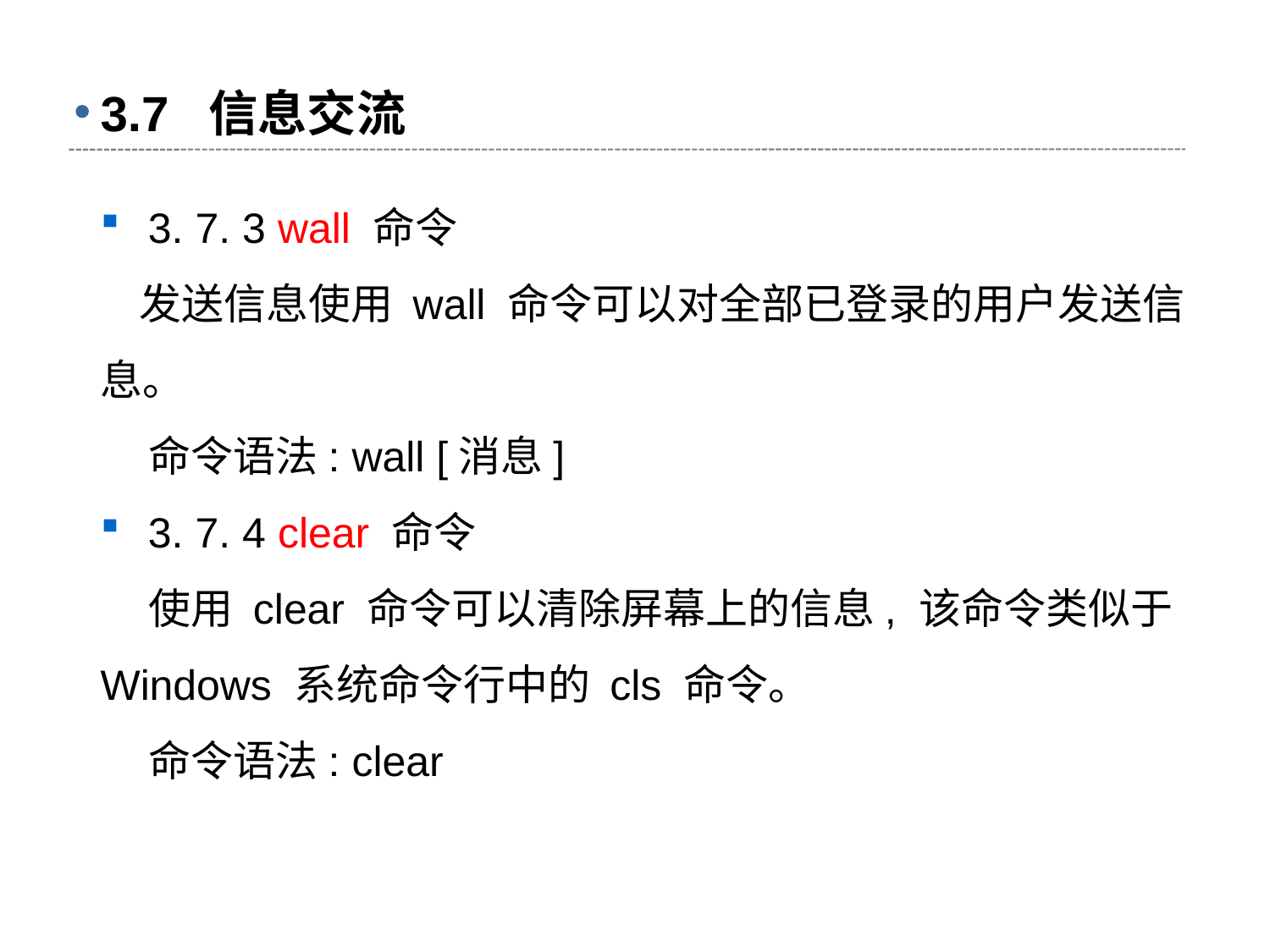

# 3.7  信息交流
3. 7. 3 wall 命令
   发送信息使用 wall 命令可以对全部已登录的用户发送信息。
    命令语法: wall [消息]
3. 7. 4 clear 命令
    使用 clear 命令可以清除屏幕上的信息, 该命令类似于 Windows 系统命令行中的 cls 命令。
    命令语法: clear